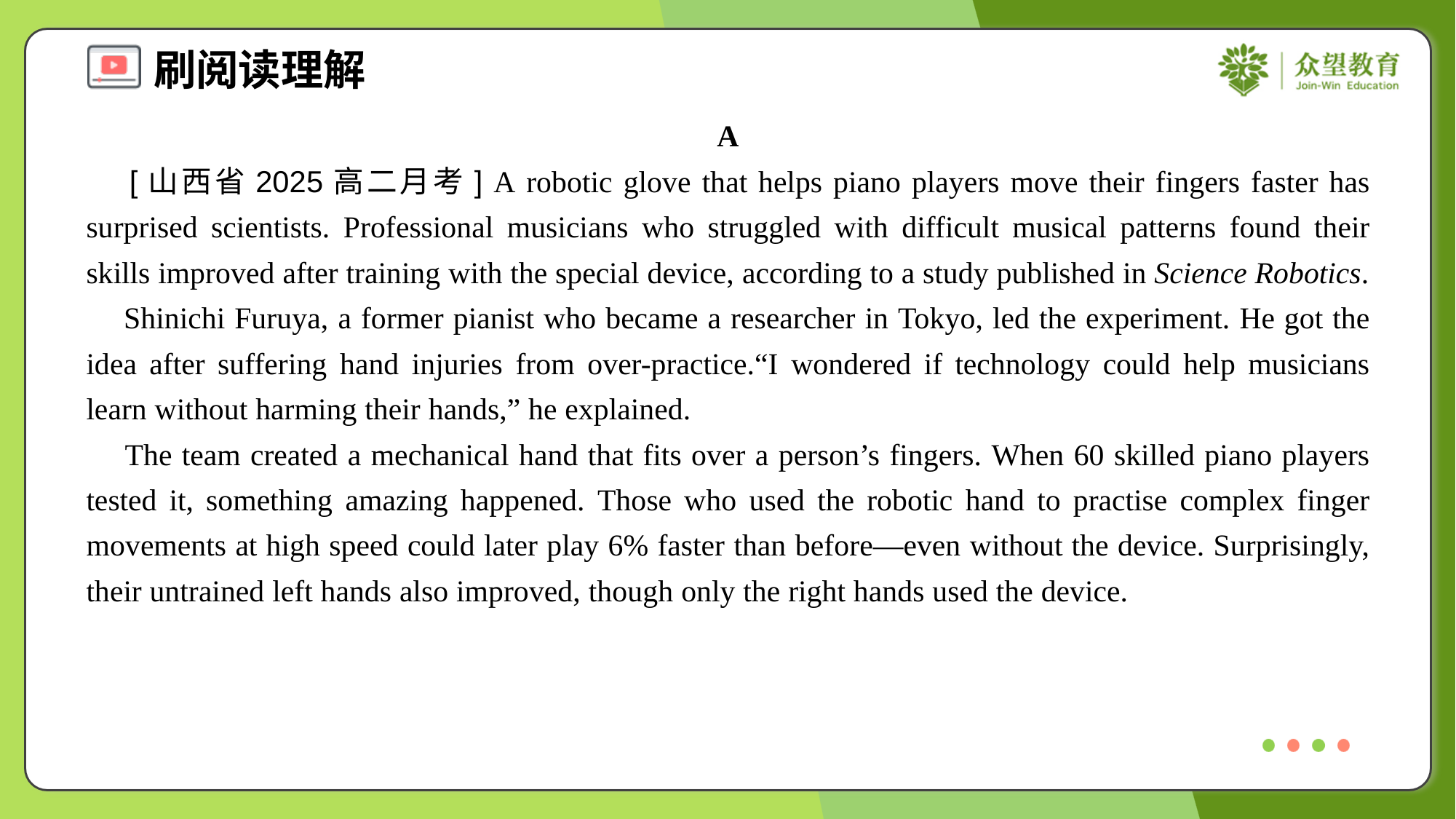

A
    [山西省2025高二月考] A robotic glove that helps piano players move their fingers faster has surprised scientists. Professional musicians who struggled with difficult musical patterns found their skills improved after training with the special device, according to a study published in Science Robotics.
    Shinichi Furuya, a former pianist who became a researcher in Tokyo, led the experiment. He got the idea after suffering hand injuries from over-practice.“I wondered if technology could help musicians learn without harming their hands,” he explained.
    The team created a mechanical hand that fits over a person’s fingers. When 60 skilled piano players tested it, something amazing happened. Those who used the robotic hand to practise complex finger movements at high speed could later play 6% faster than before—even without the device. Surprisingly, their untrained left hands also improved, though only the right hands used the device.